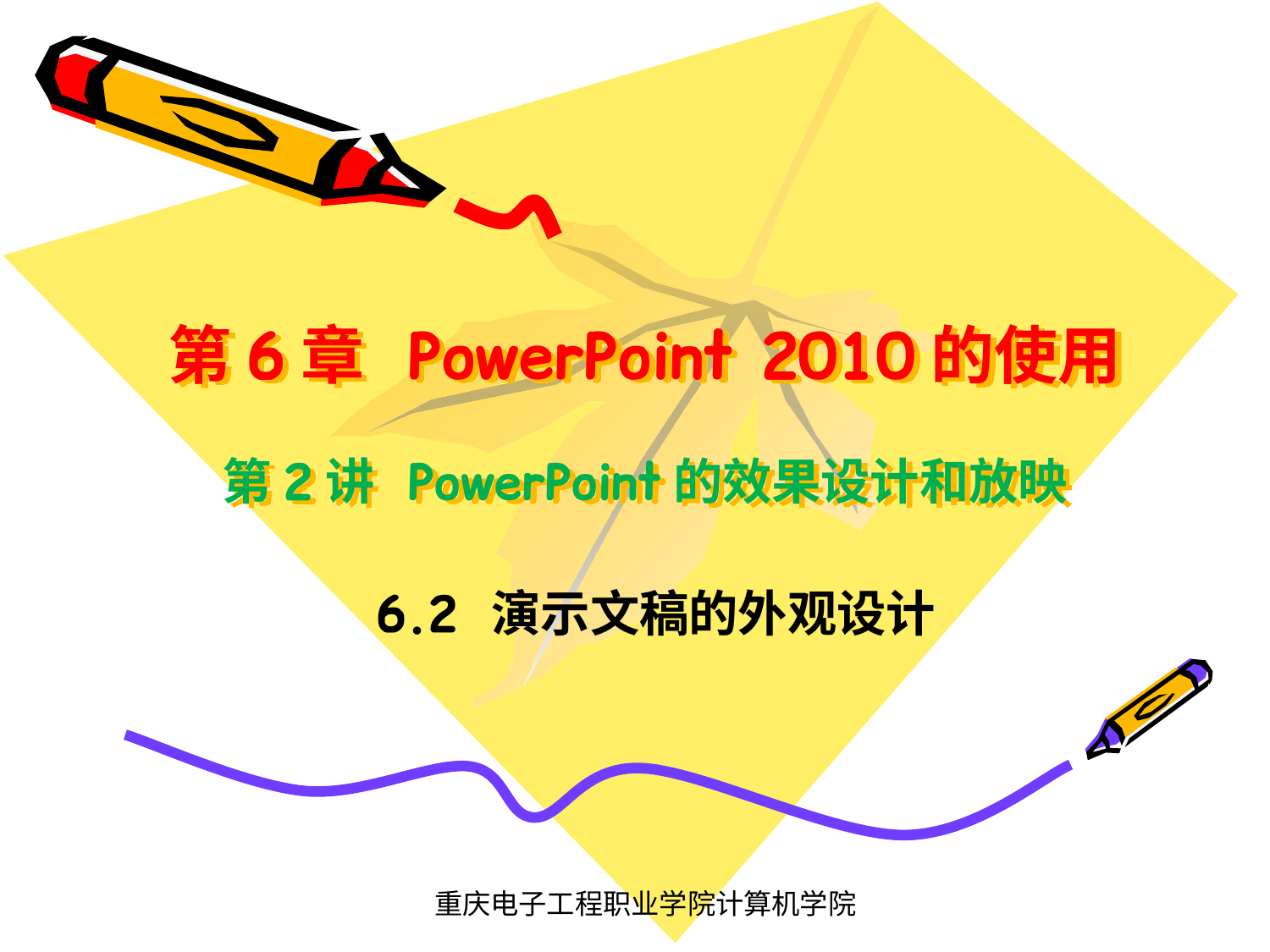

# 第6章  PowerPoint 2010的使用 第2讲  PowerPoint的效果设计和放映
6.2 演示文稿的外观设计